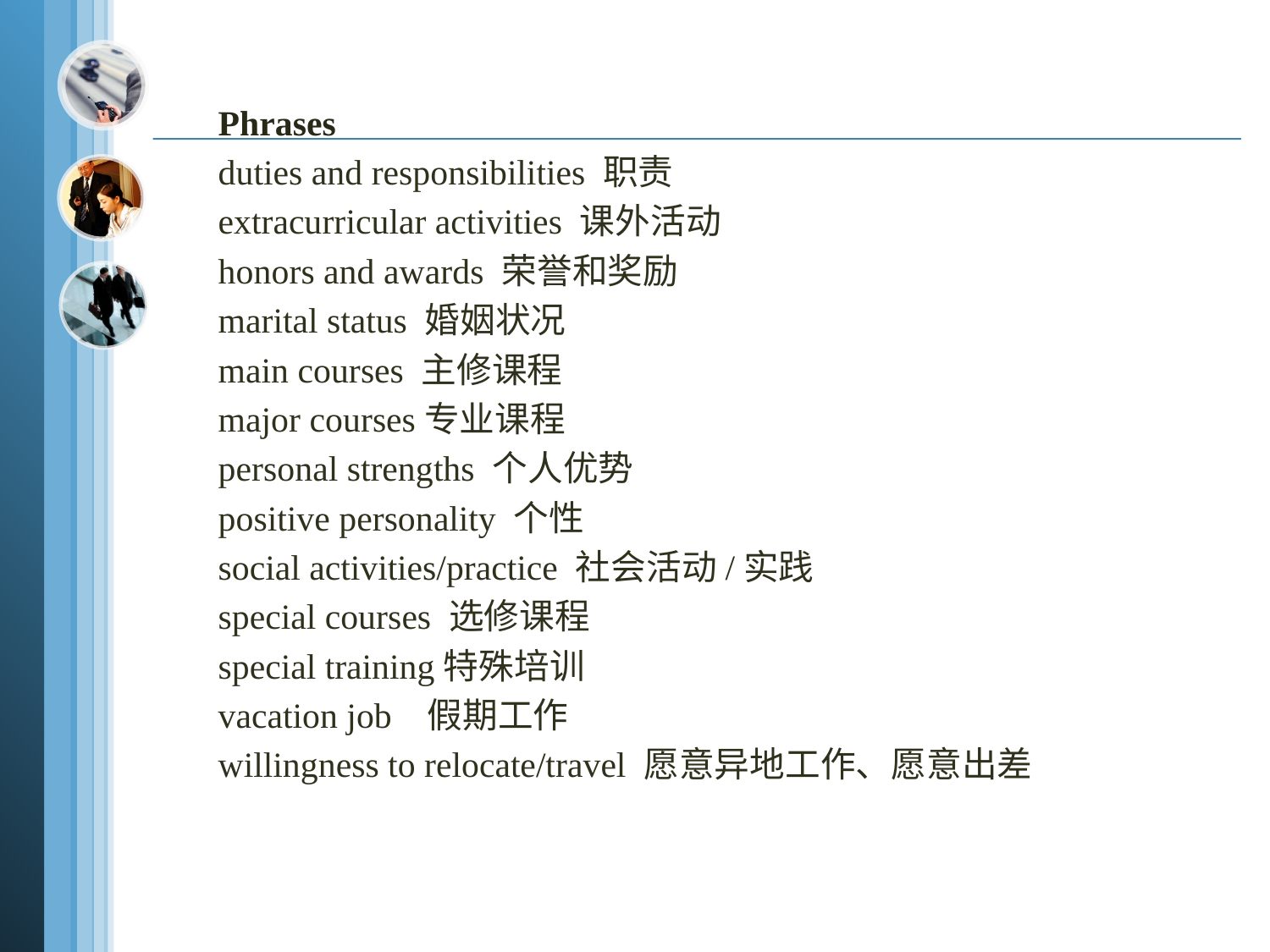

Phrases
duties and responsibilities 职责
extracurricular activities 课外活动
honors and awards 荣誉和奖励
marital status 婚姻状况
main courses 主修课程
major courses专业课程
personal strengths 个人优势
positive personality 个性
social activities/practice 社会活动/实践
special courses 选修课程
special training特殊培训
vacation job   假期工作
willingness to relocate/travel 愿意异地工作、愿意出差